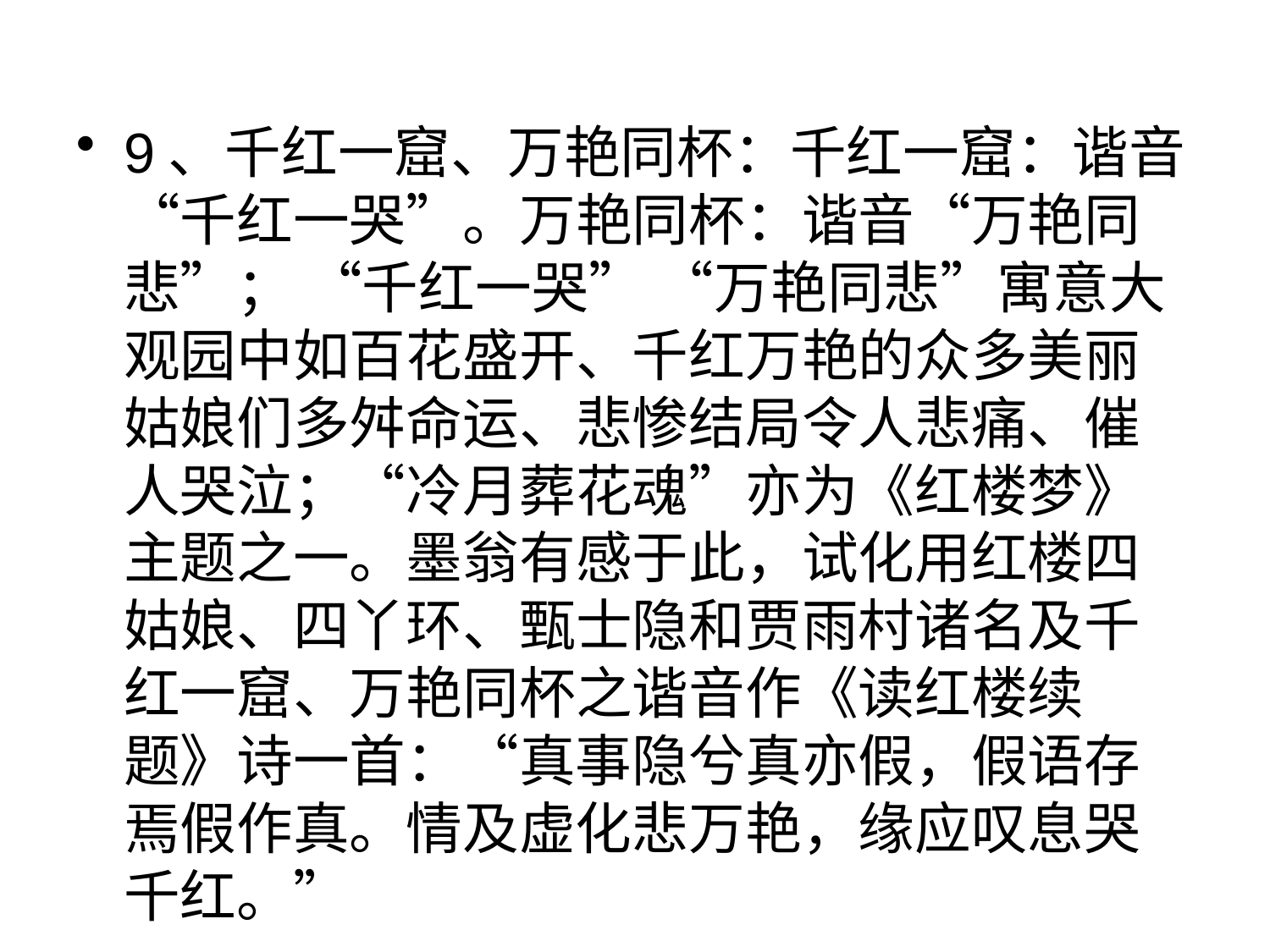

#
9、千红一窟、万艳同杯：千红一窟：谐音“千红一哭”。万艳同杯：谐音“万艳同悲”； “千红一哭” “万艳同悲”寓意大观园中如百花盛开、千红万艳的众多美丽姑娘们多舛命运、悲惨结局令人悲痛、催人哭泣；“冷月葬花魂”亦为《红楼梦》主题之一。墨翁有感于此，试化用红楼四姑娘、四丫环、甄士隐和贾雨村诸名及千红一窟、万艳同杯之谐音作《读红楼续题》诗一首：“真事隐兮真亦假，假语存焉假作真。情及虚化悲万艳，缘应叹息哭千红。”